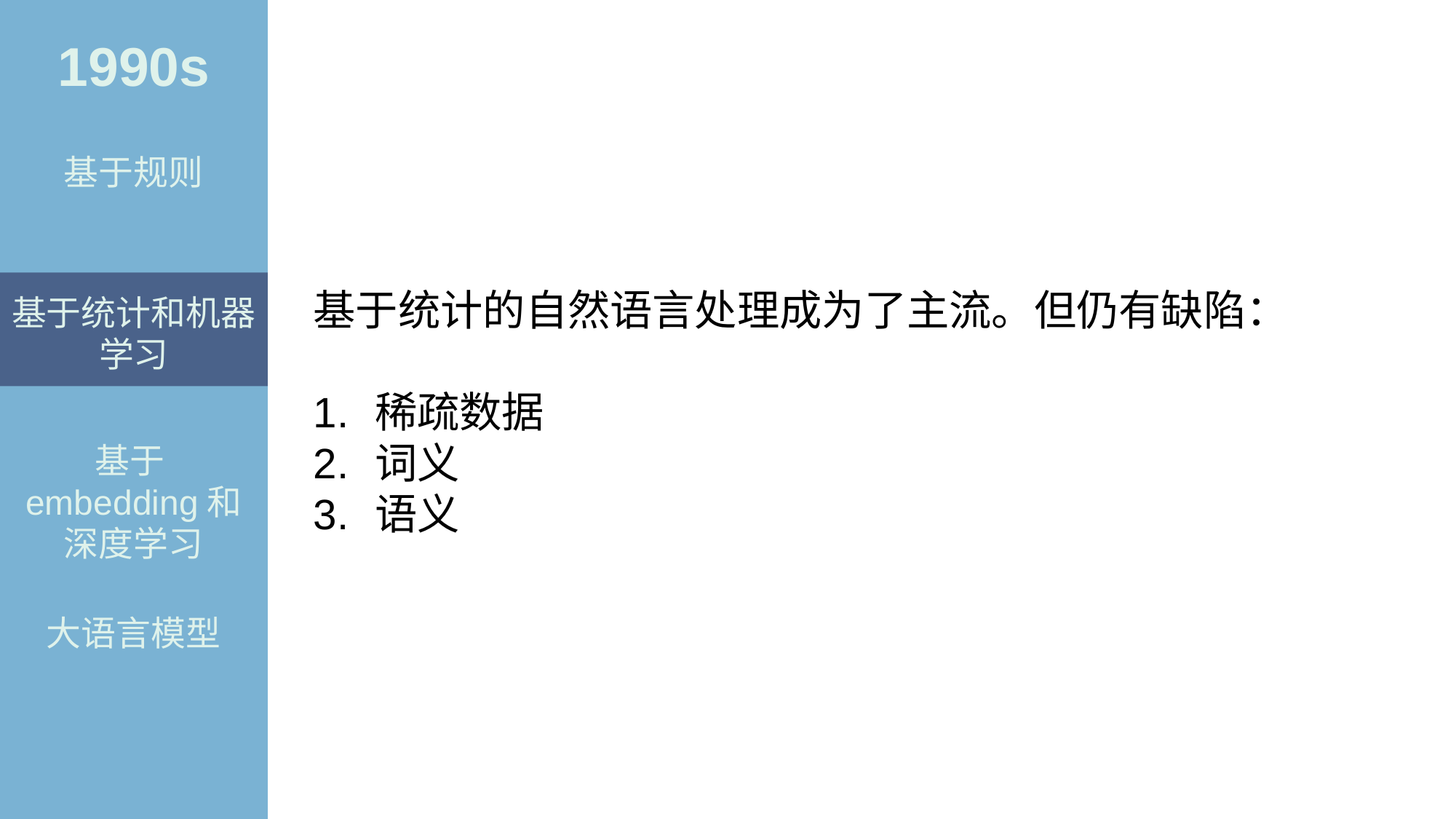

1990s
基于规则

基于统计的自然语言处理成为了主流。但仍有缺陷：

稀疏数据
词义
语义
基于统计和机器学习
基于embedding和深度学习
大语言模型